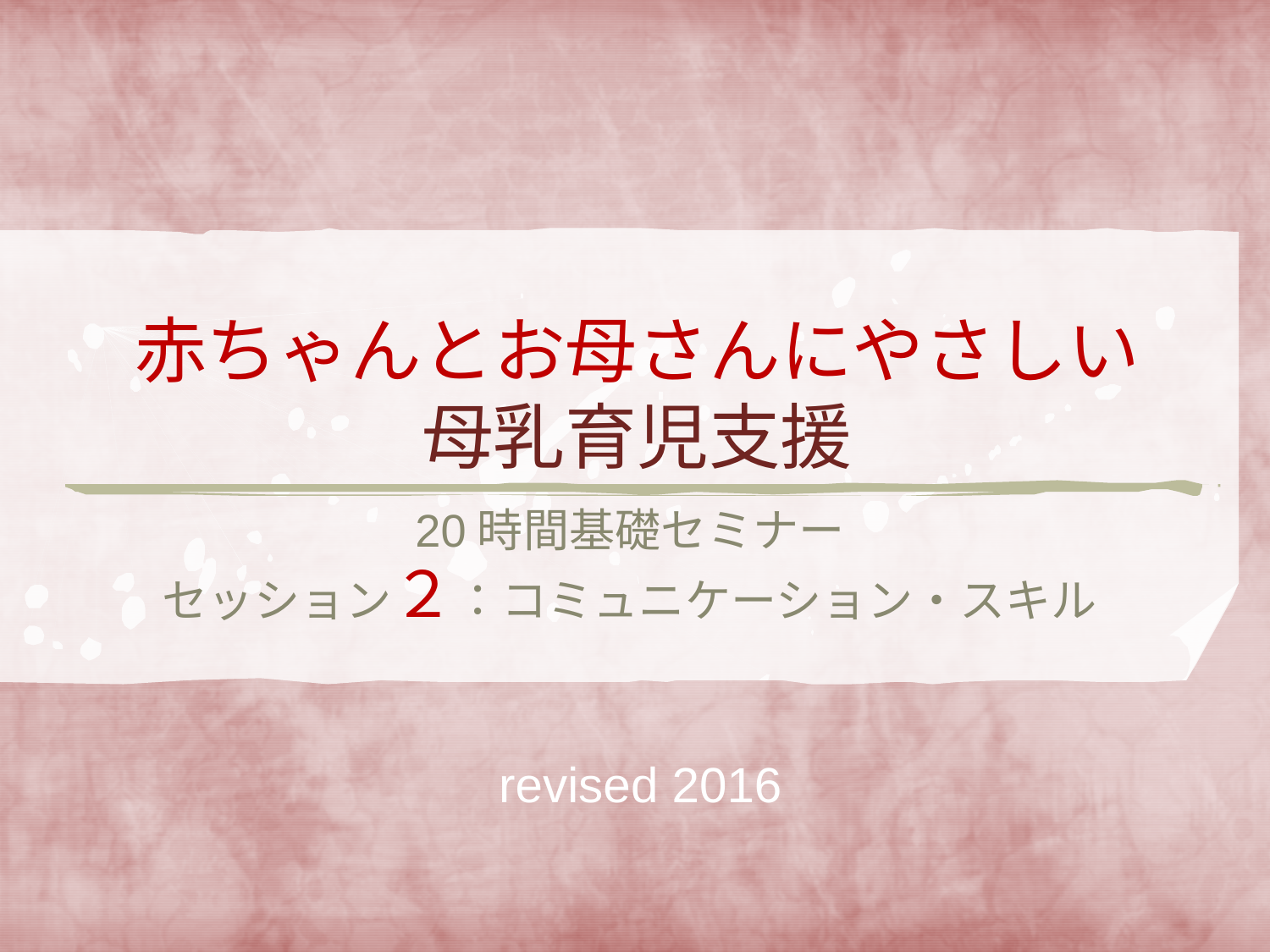

# 赤ちゃんとお母さんにやさしい 母乳育児支援
20時間基礎セミナー
セッション２：コミュニケーション・スキル
revised 2016